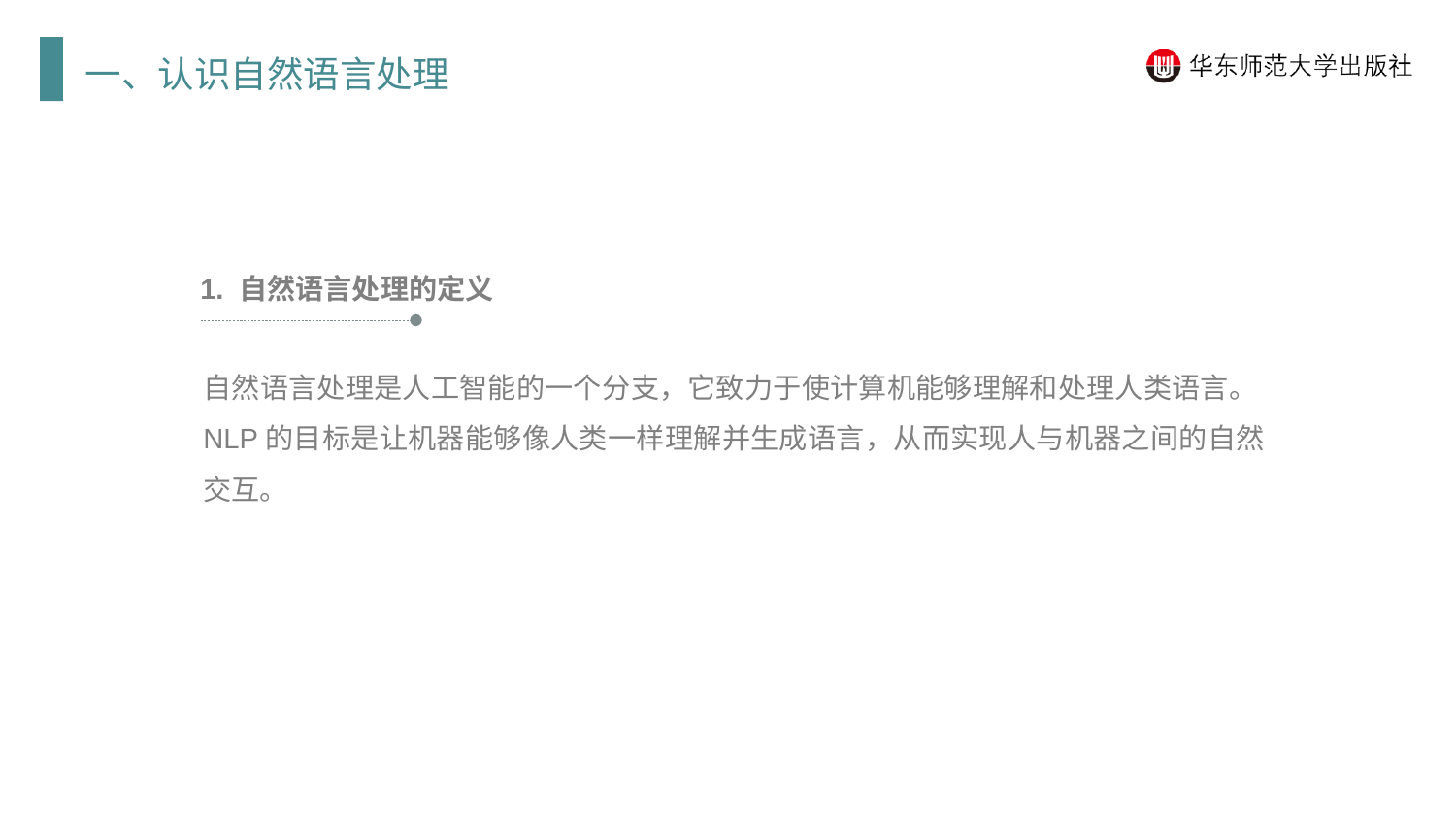

一、认识自然语言处理
1. 自然语言处理的定义
自然语言处理是人工智能的一个分支，它致力于使计算机能够理解和处理人类语言。NLP的目标是让机器能够像人类一样理解并生成语言，从而实现人与机器之间的自然交互。